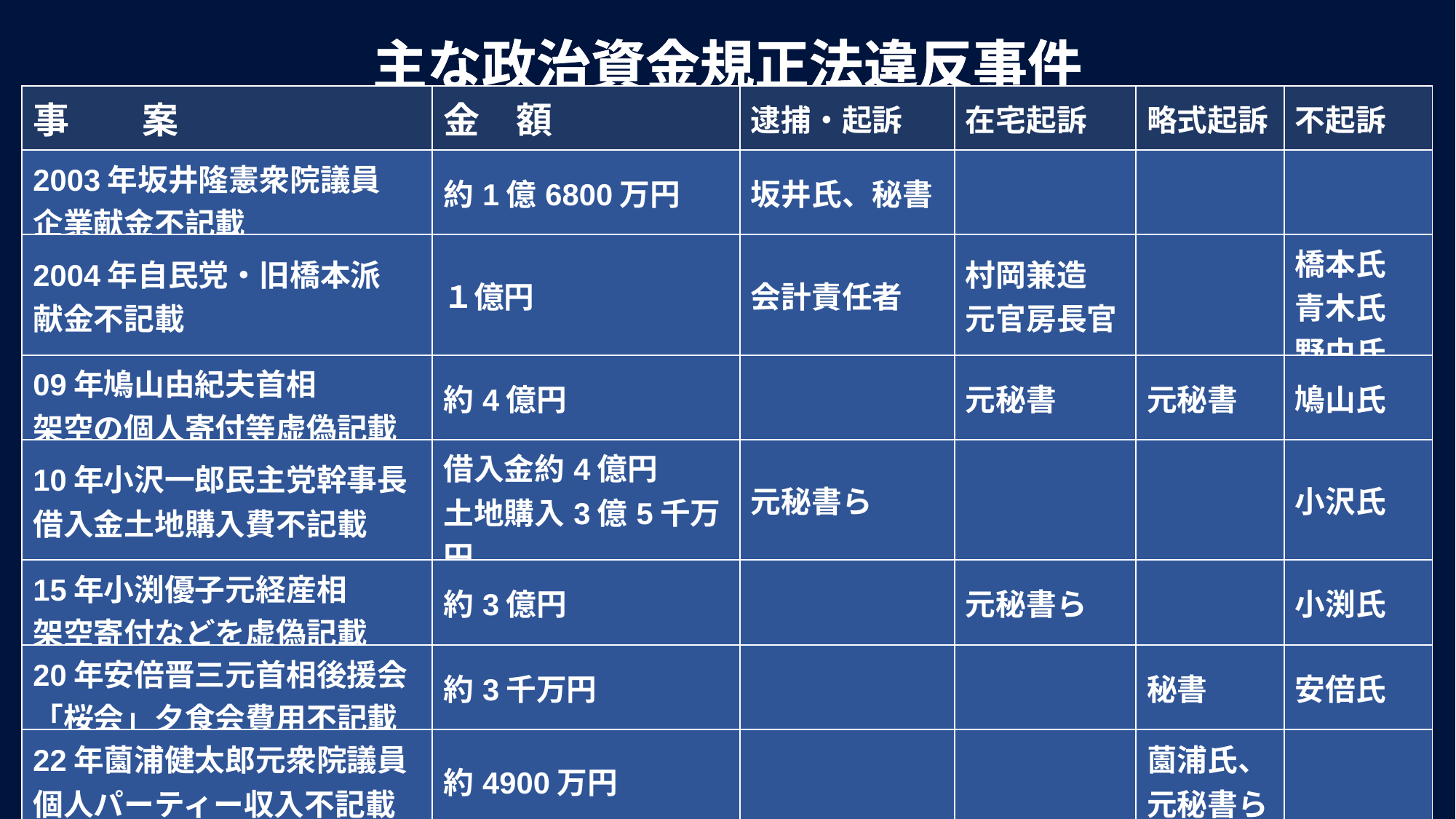

主な政治資金規正法違反事件
| 事　　案 | 金　額 | 逮捕・起訴 | 在宅起訴 | 略式起訴 | 不起訴 |
| --- | --- | --- | --- | --- | --- |
| 2003年坂井隆憲衆院議員 企業献金不記載 | 約1億6800万円 | 坂井氏、秘書 |  |  |  |
| 2004年自民党・旧橋本派 献金不記載 | １億円 | 会計責任者 | 村岡兼造 元官房長官 |  | 橋本氏 青木氏 野中氏 |
| 09年鳩山由紀夫首相 架空の個人寄付等虚偽記載 | 約4億円 |  | 元秘書 | 元秘書 | 鳩山氏 |
| 10年小沢一郎民主党幹事長 借入金土地購入費不記載 | 借入金約4億円 土地購入3億5千万円 | 元秘書ら |  |  | 小沢氏 |
| 15年小渕優子元経産相 架空寄付などを虚偽記載 | 約3億円 |  | 元秘書ら |  | 小渕氏 |
| 20年安倍晋三元首相後援会「桜会」夕食会費用不記載 | 約3千万円 |  |  | 秘書 | 安倍氏 |
| 22年薗浦健太郎元衆院議員 個人パーティー収入不記載 | 約4900万円 |  |  | 薗浦氏、 元秘書ら |  |